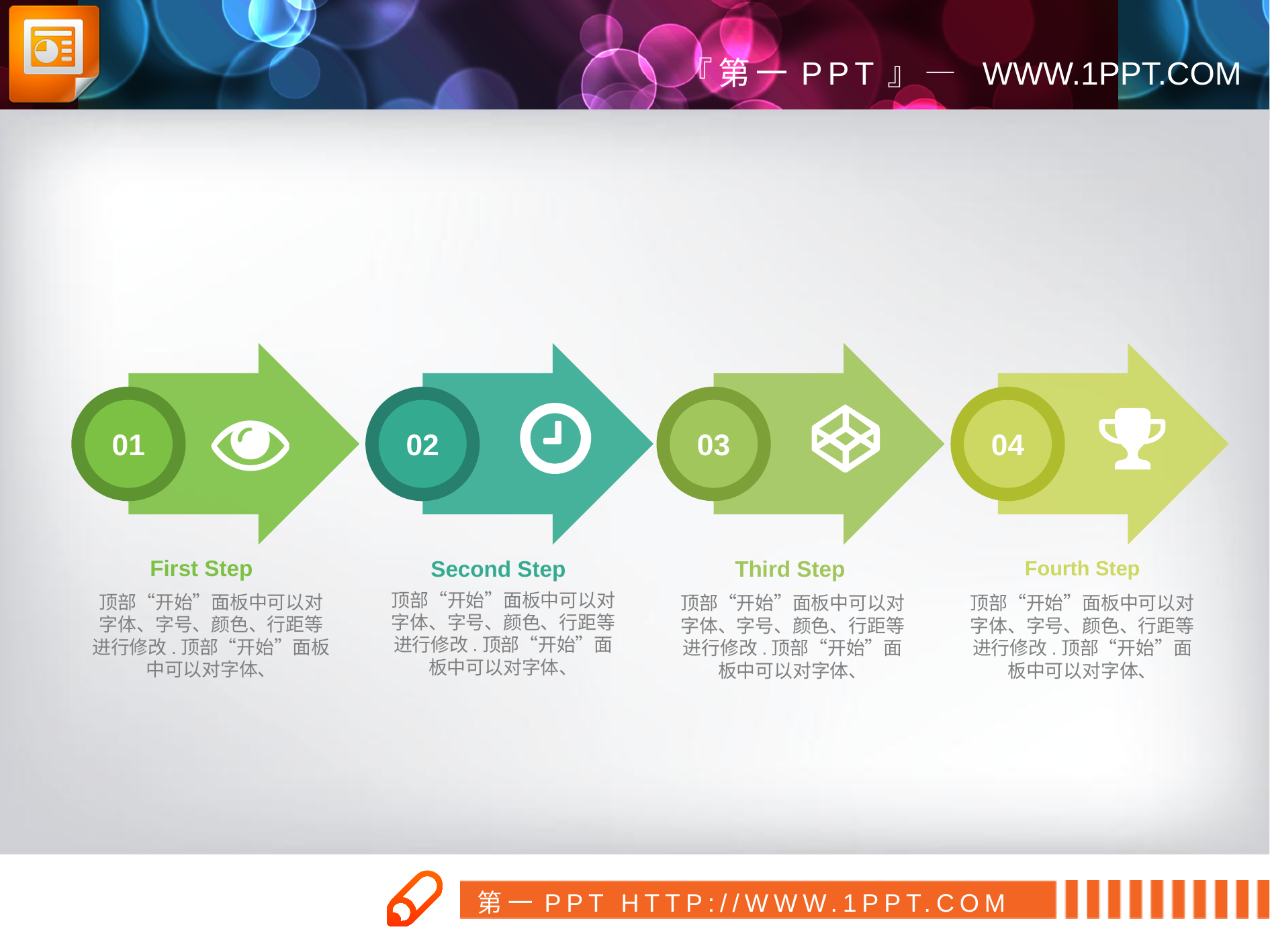

01

02

03

04

First Step
顶部“开始”面板中可以对字体、字号、颜色、行距等进行修改.顶部“开始”面板中可以对字体、
Second Step
顶部“开始”面板中可以对字体、字号、颜色、行距等进行修改.顶部“开始”面板中可以对字体、
Third Step
顶部“开始”面板中可以对字体、字号、颜色、行距等进行修改.顶部“开始”面板中可以对字体、
Fourth Step
顶部“开始”面板中可以对字体、字号、颜色、行距等进行修改.顶部“开始”面板中可以对字体、